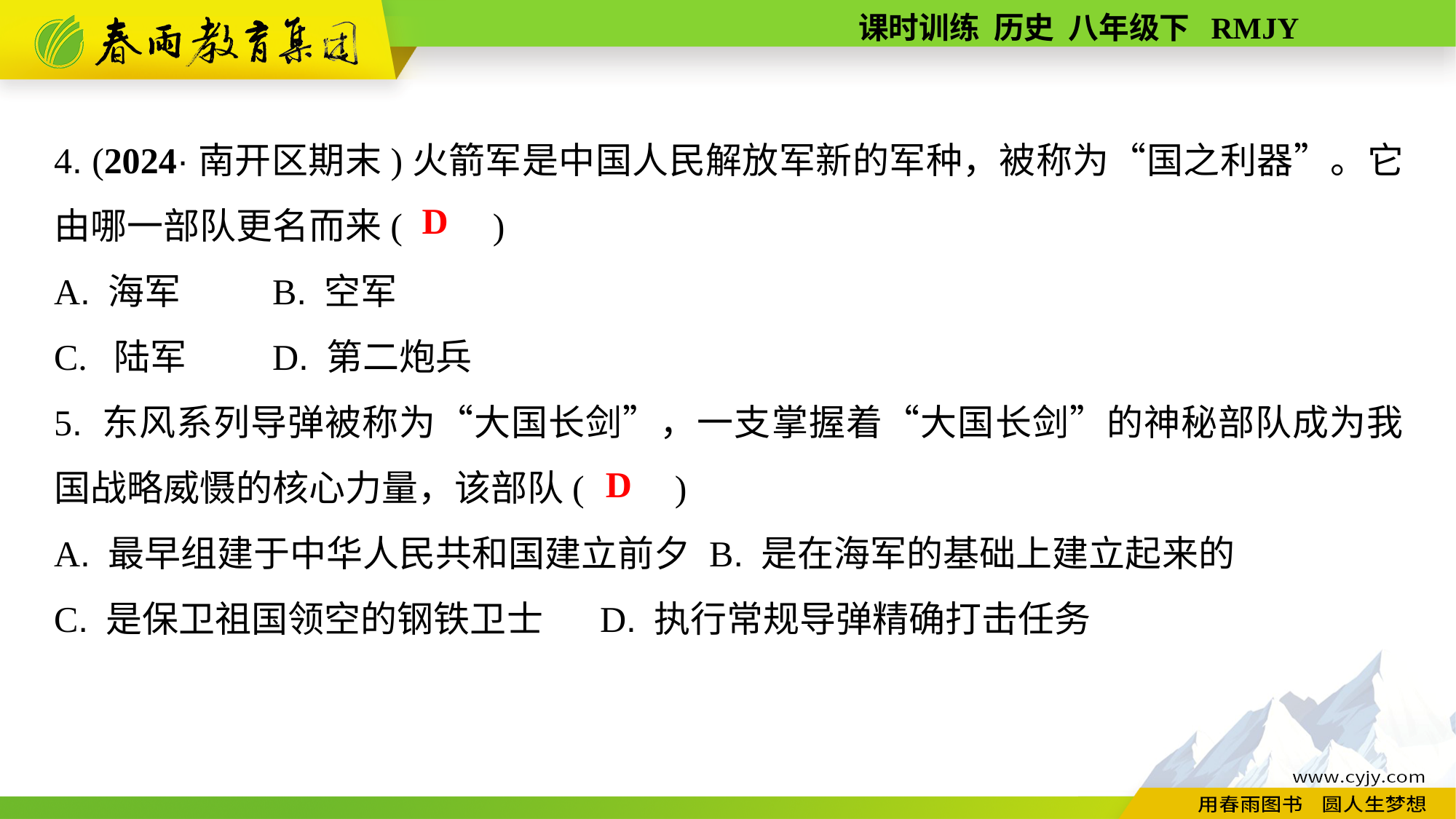

4. (2024·南开区期末)火箭军是中国人民解放军新的军种，被称为“国之利器”。它由哪一部队更名而来(　　)
A. 海军	B. 空军
C.  陆军	D. 第二炮兵
5. 东风系列导弹被称为“大国长剑”，一支掌握着“大国长剑”的神秘部队成为我国战略威慑的核心力量，该部队(　　)
A. 最早组建于中华人民共和国建立前夕	B. 是在海军的基础上建立起来的
C. 是保卫祖国领空的钢铁卫士	D. 执行常规导弹精确打击任务
D
D